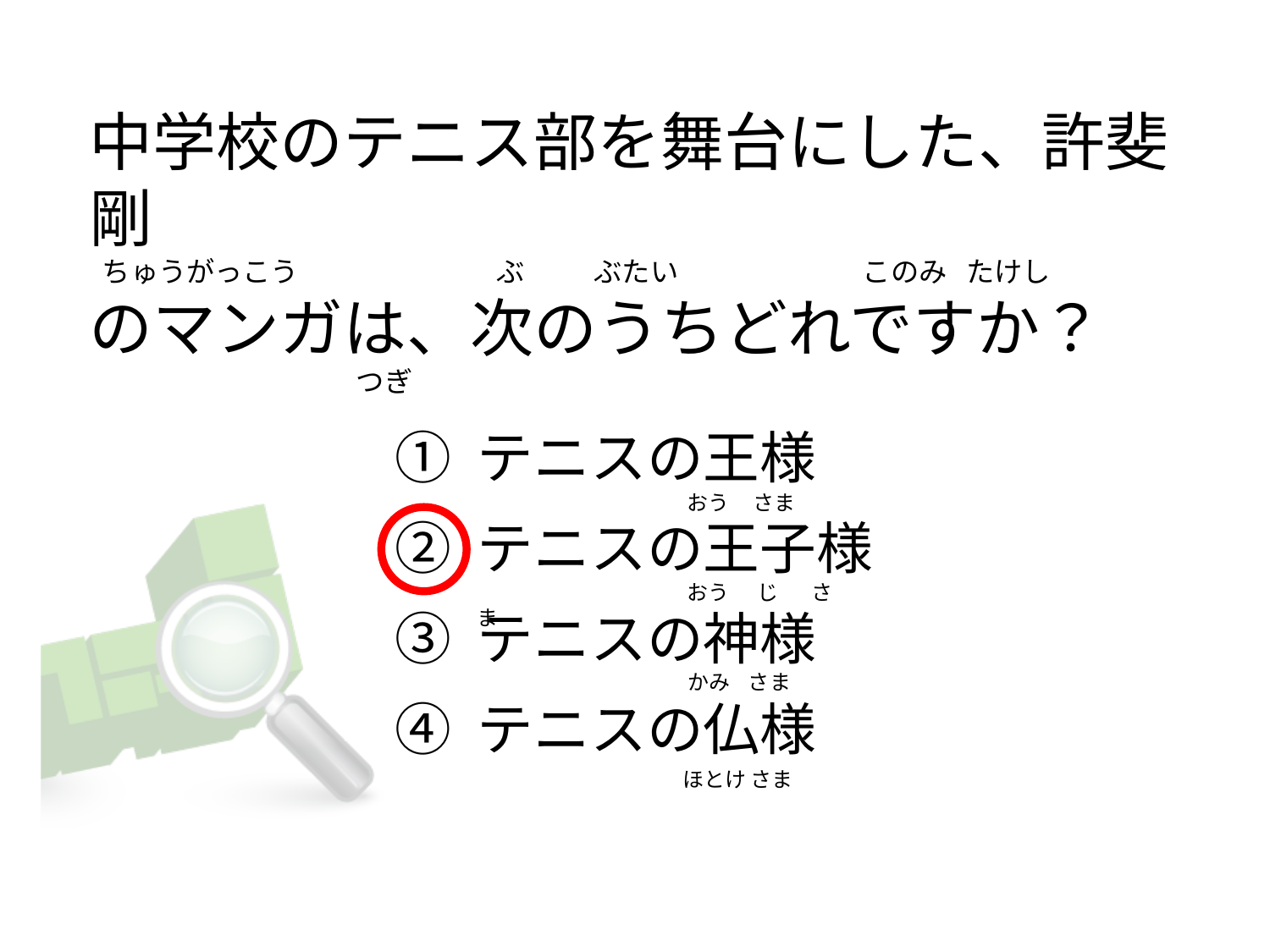

# 中学校のテニス部を舞台にした、許斐剛   ちゅうがっこう                               ぶ           ぶたい                             このみ   たけし のマンガは、次のうちどれですか？                                           つぎ
① テニスの王様
② テニスの王子様
③ テニスの神様
④ テニスの仏様
                                            おう     さま

                                            おう      じ       さま
                                            かみ    さま
                                            ほとけ さま